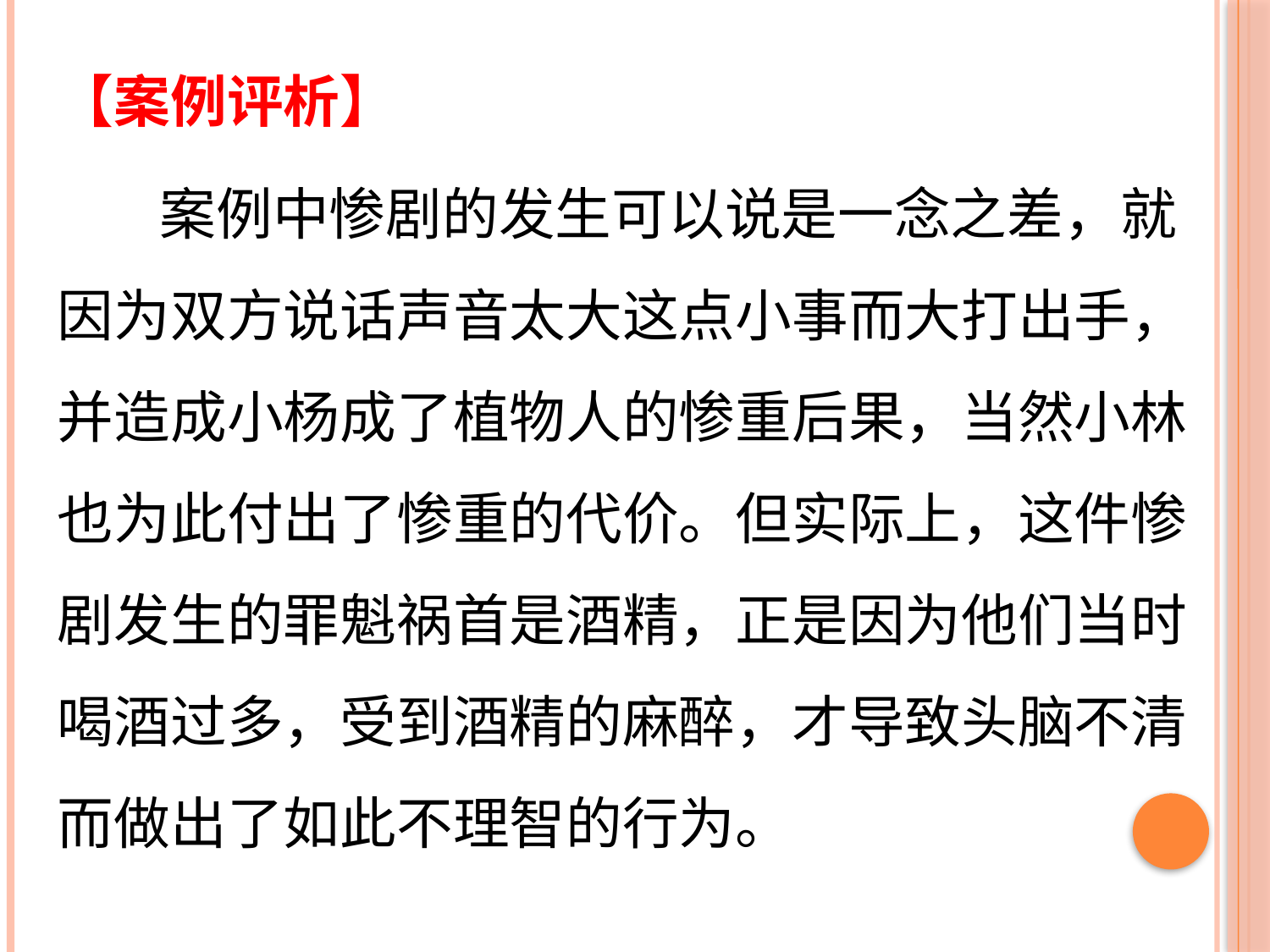

【案例评析】
       案例中惨剧的发生可以说是一念之差，就因为双方说话声音太大这点小事而大打出手，并造成小杨成了植物人的惨重后果，当然小林也为此付出了惨重的代价。但实际上，这件惨剧发生的罪魁祸首是酒精，正是因为他们当时喝酒过多，受到酒精的麻醉，才导致头脑不清而做出了如此不理智的行为。